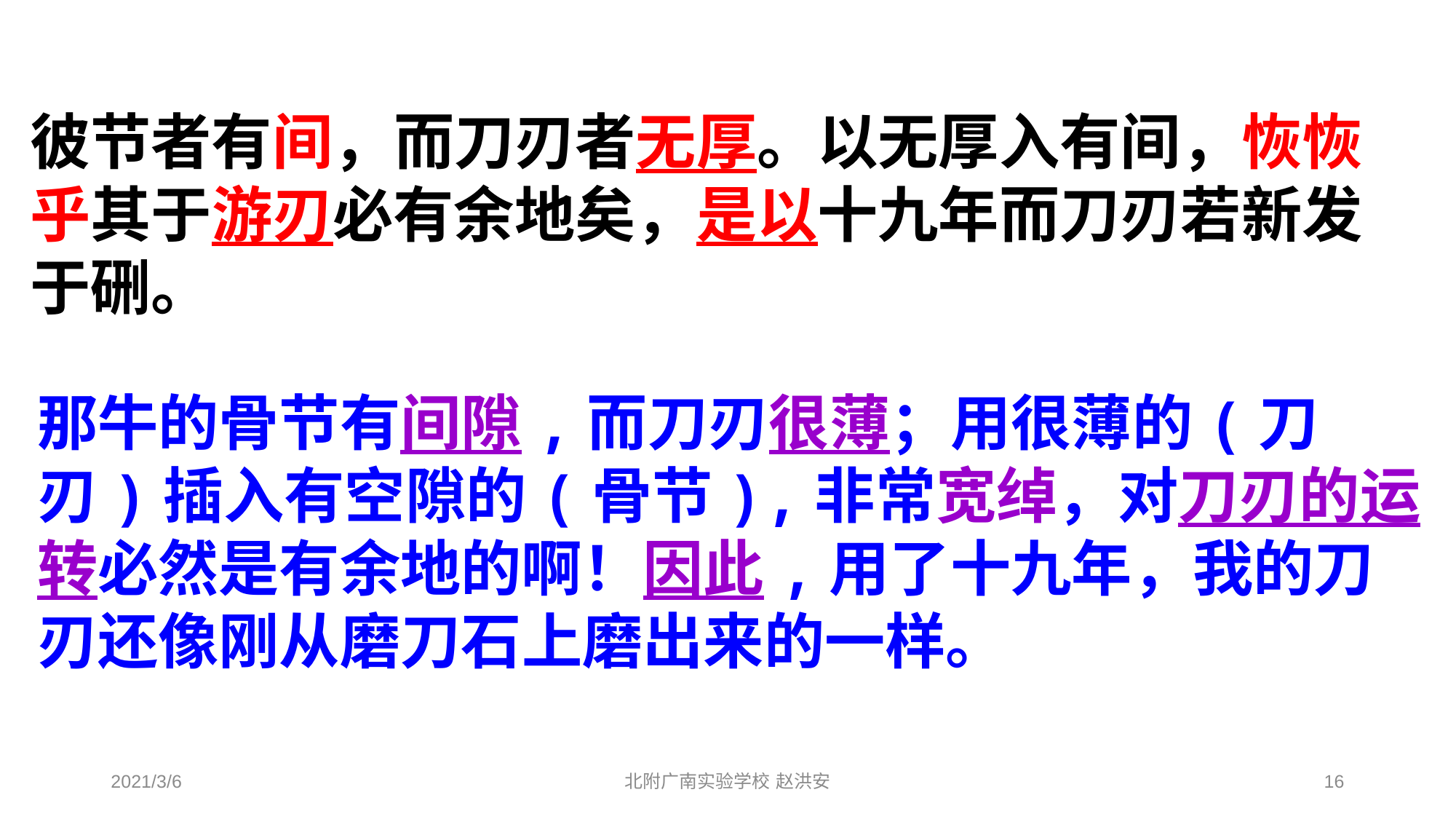

彼节者有间，而刀刃者无厚。以无厚入有间，恢恢乎其于游刃必有余地矣，是以十九年而刀刃若新发于硎。
那牛的骨节有间隙,而刀刃很薄；用很薄的(刀刃)插入有空隙的(骨节),非常宽绰，对刀刃的运转必然是有余地的啊！因此,用了十九年，我的刀刃还像刚从磨刀石上磨出来的一样。
2021/3/6
北附广南实验学校 赵洪安
16